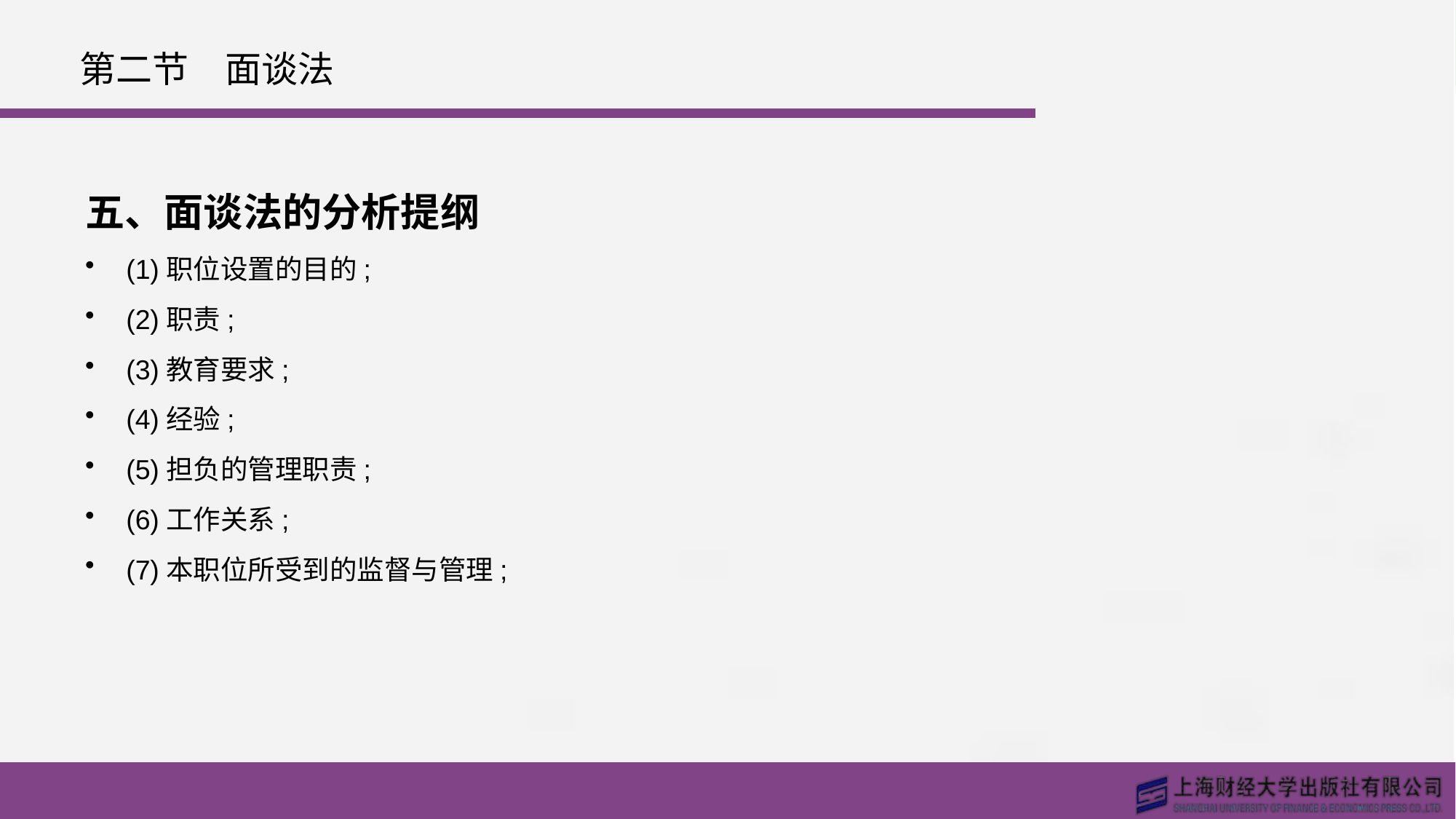

# 第二节　面谈法
五、面谈法的分析提纲
(1)职位设置的目的;
(2)职责;
(3)教育要求;
(4)经验;
(5)担负的管理职责;
(6)工作关系;
(7)本职位所受到的监督与管理;